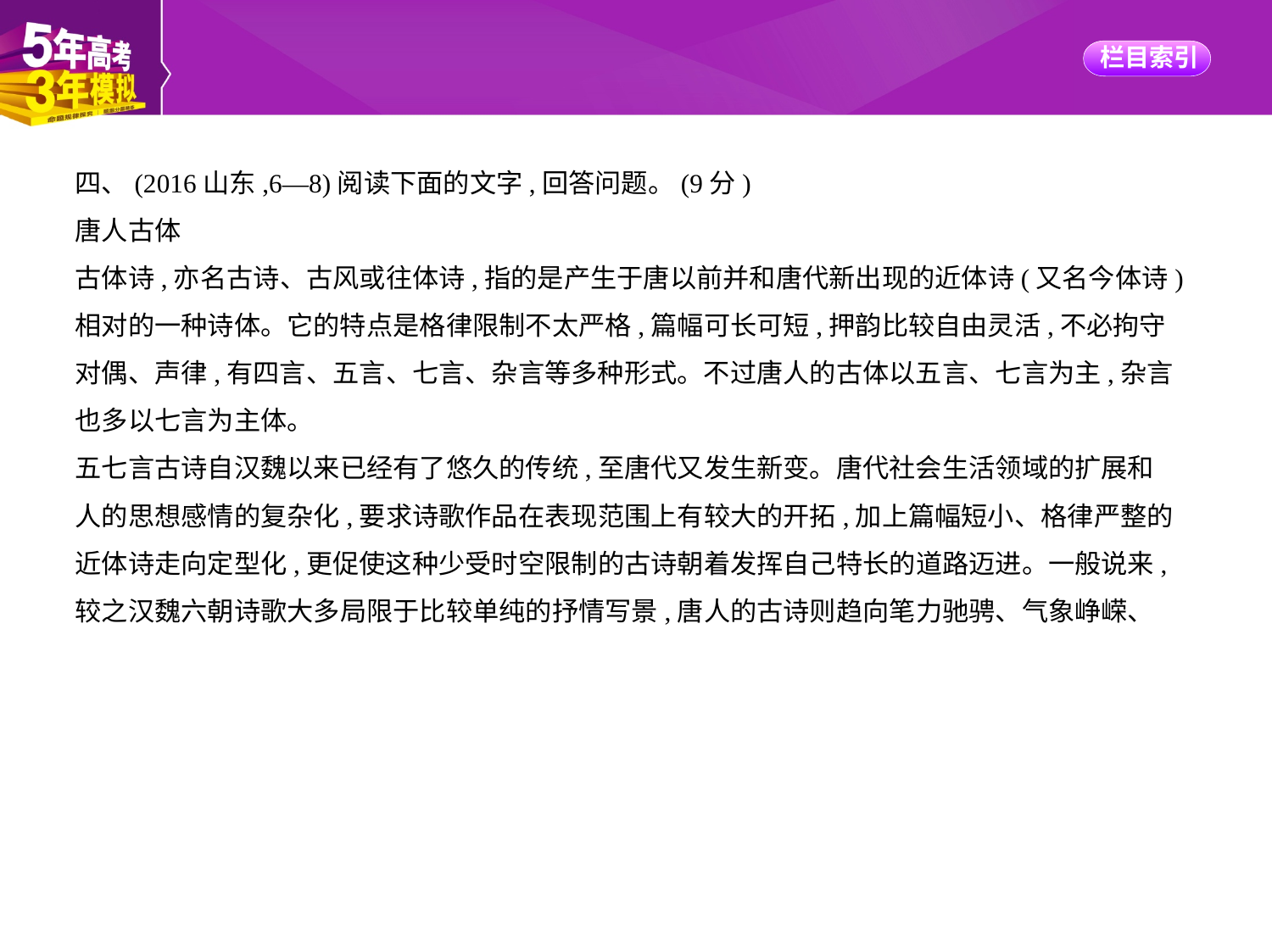

四、(2016山东,6—8)阅读下面的文字,回答问题。(9分)
唐人古体
古体诗,亦名古诗、古风或往体诗,指的是产生于唐以前并和唐代新出现的近体诗(又名今体诗)
相对的一种诗体。它的特点是格律限制不太严格,篇幅可长可短,押韵比较自由灵活,不必拘守
对偶、声律,有四言、五言、七言、杂言等多种形式。不过唐人的古体以五言、七言为主,杂言
也多以七言为主体。
五七言古诗自汉魏以来已经有了悠久的传统,至唐代又发生新变。唐代社会生活领域的扩展和
人的思想感情的复杂化,要求诗歌作品在表现范围上有较大的开拓,加上篇幅短小、格律严整的
近体诗走向定型化,更促使这种少受时空限制的古诗朝着发挥自己特长的道路迈进。一般说来,
较之汉魏六朝诗歌大多局限于比较单纯的抒情写景,唐人的古诗则趋向笔力驰骋、气象峥嵘、